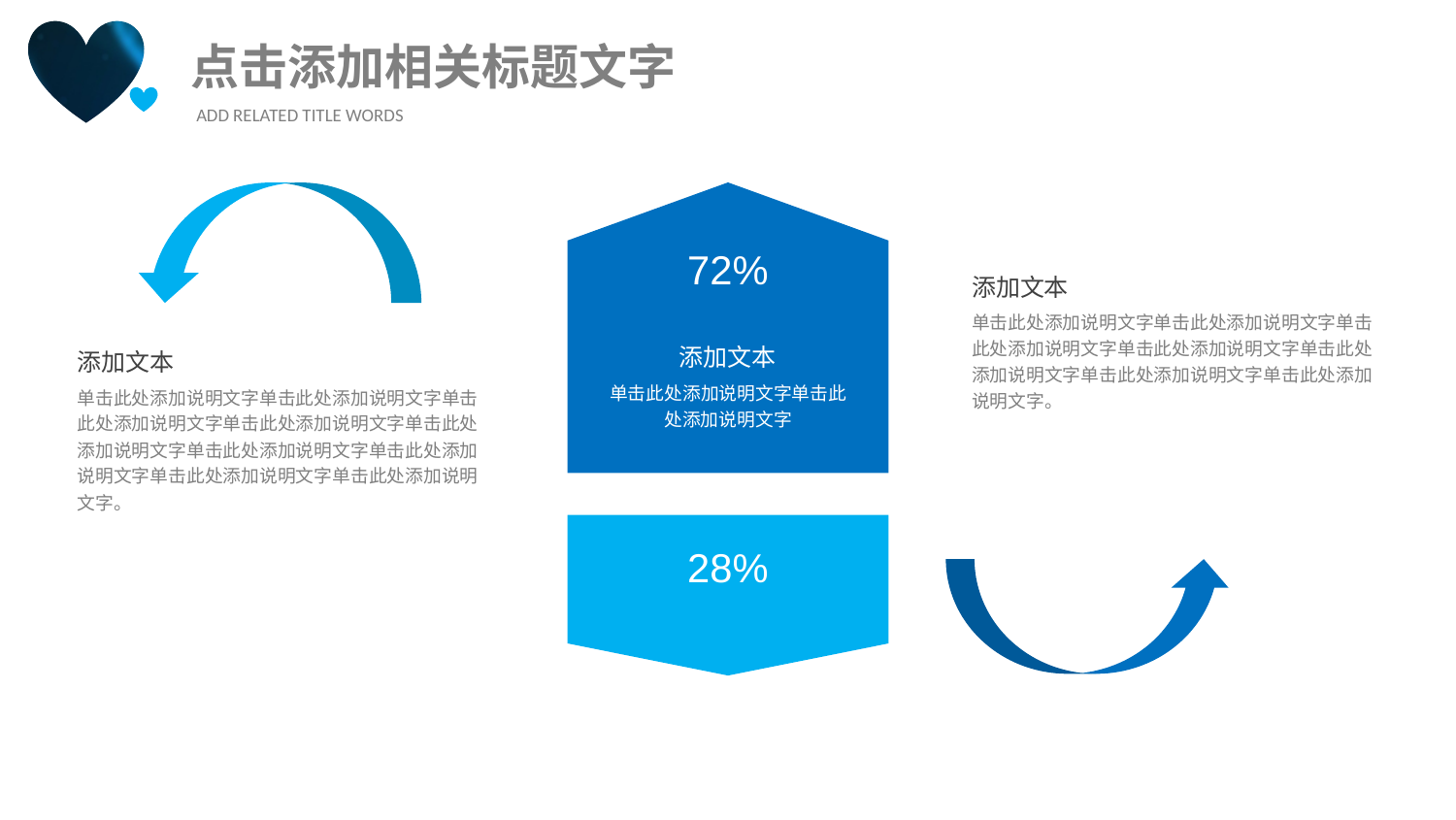

点击添加相关标题文字
ADD RELATED TITLE WORDS

72%
添加文本
单击此处添加说明文字单击此处添加说明文字单击此处添加说明文字单击此处添加说明文字单击此处添加说明文字单击此处添加说明文字单击此处添加说明文字。
添加文本
单击此处添加说明文字单击此处添加说明文字单击此处添加说明文字单击此处添加说明文字单击此处添加说明文字单击此处添加说明文字单击此处添加说明文字单击此处添加说明文字单击此处添加说明文字。
添加文本
单击此处添加说明文字单击此处添加说明文字

28%